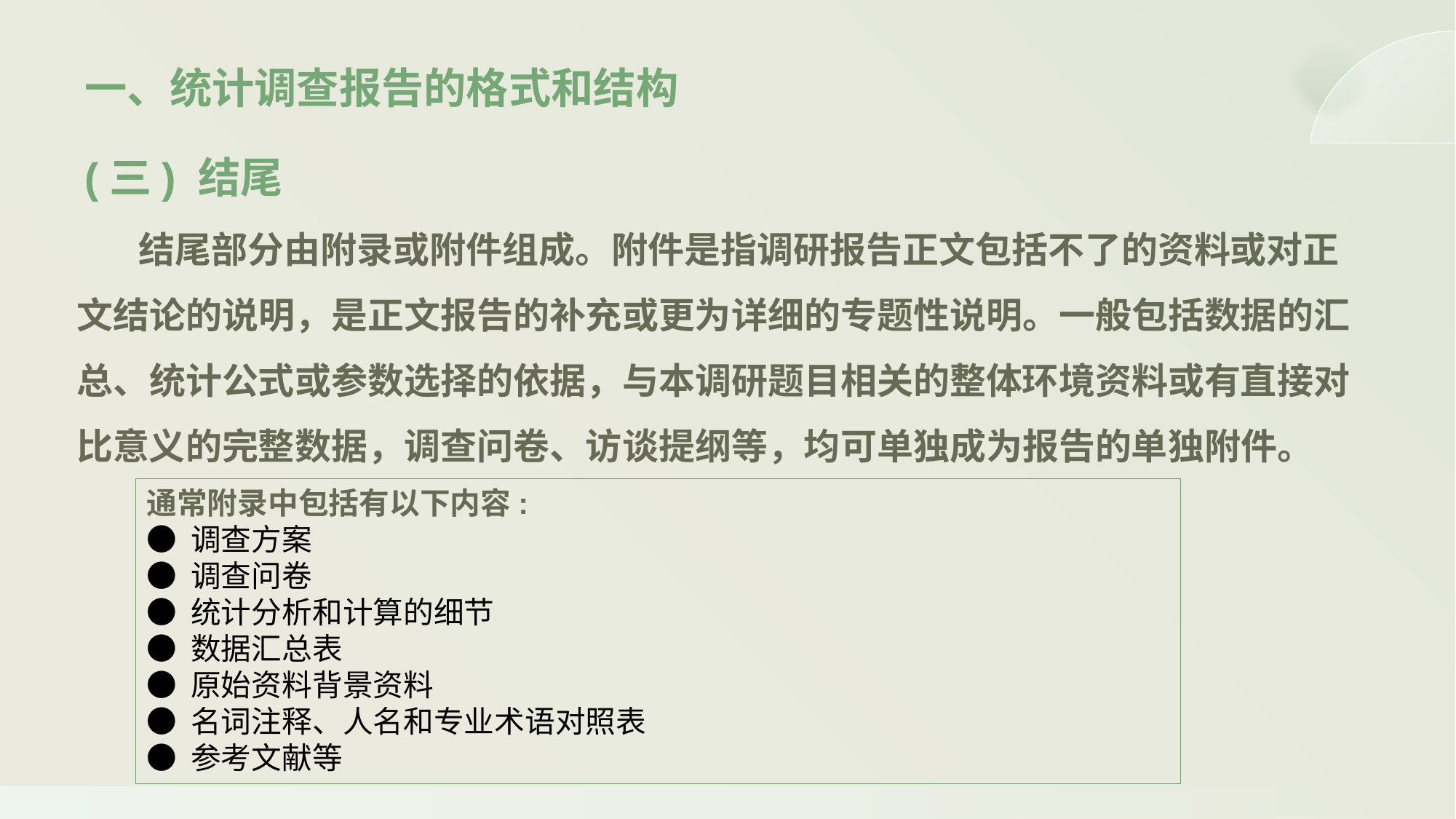

一、统计调查报告的格式和结构
(三) 结尾
        结尾部分由附录或附件组成。附件是指调研报告正文包括不了的资料或对正文结论的说明，是正文报告的补充或更为详细的专题性说明。一般包括数据的汇总、统计公式或参数选择的依据，与本调研题目相关的整体环境资料或有直接对比意义的完整数据，调查问卷、访谈提纲等，均可单独成为报告的单独附件。
通常附录中包括有以下内容:
● 调查方案
● 调查问卷
● 统计分析和计算的细节
● 数据汇总表
● 原始资料背景资料
● 名词注释、人名和专业术语对照表
● 参考文献等